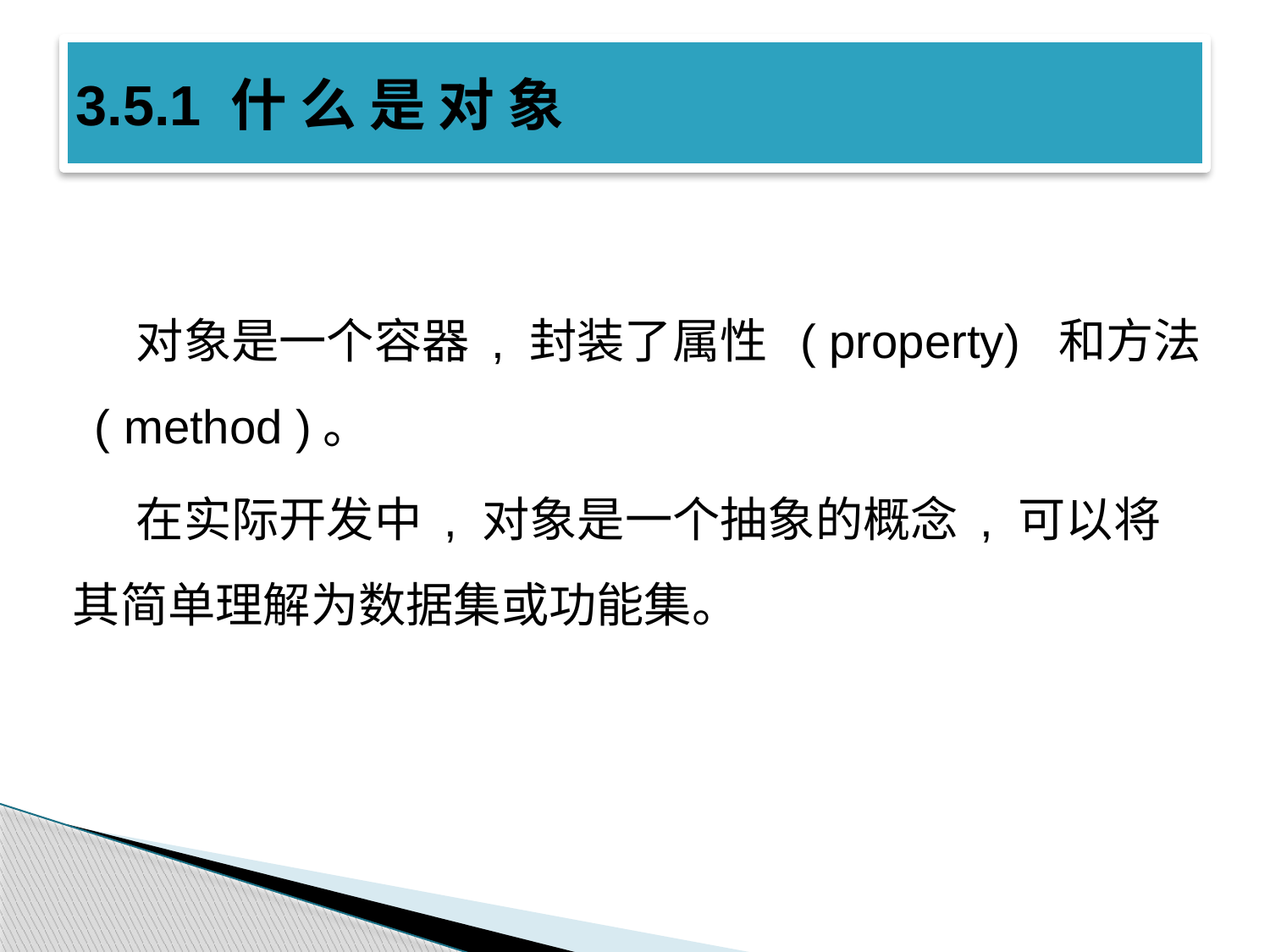

# 3.5.1 什 么 是 对 象
对象是一个容器 , 封装了属性  ( property)  和方法  ( method )。
在实际开发中 , 对象是一个抽象的概念 , 可以将其简单理解为数据集或功能集。